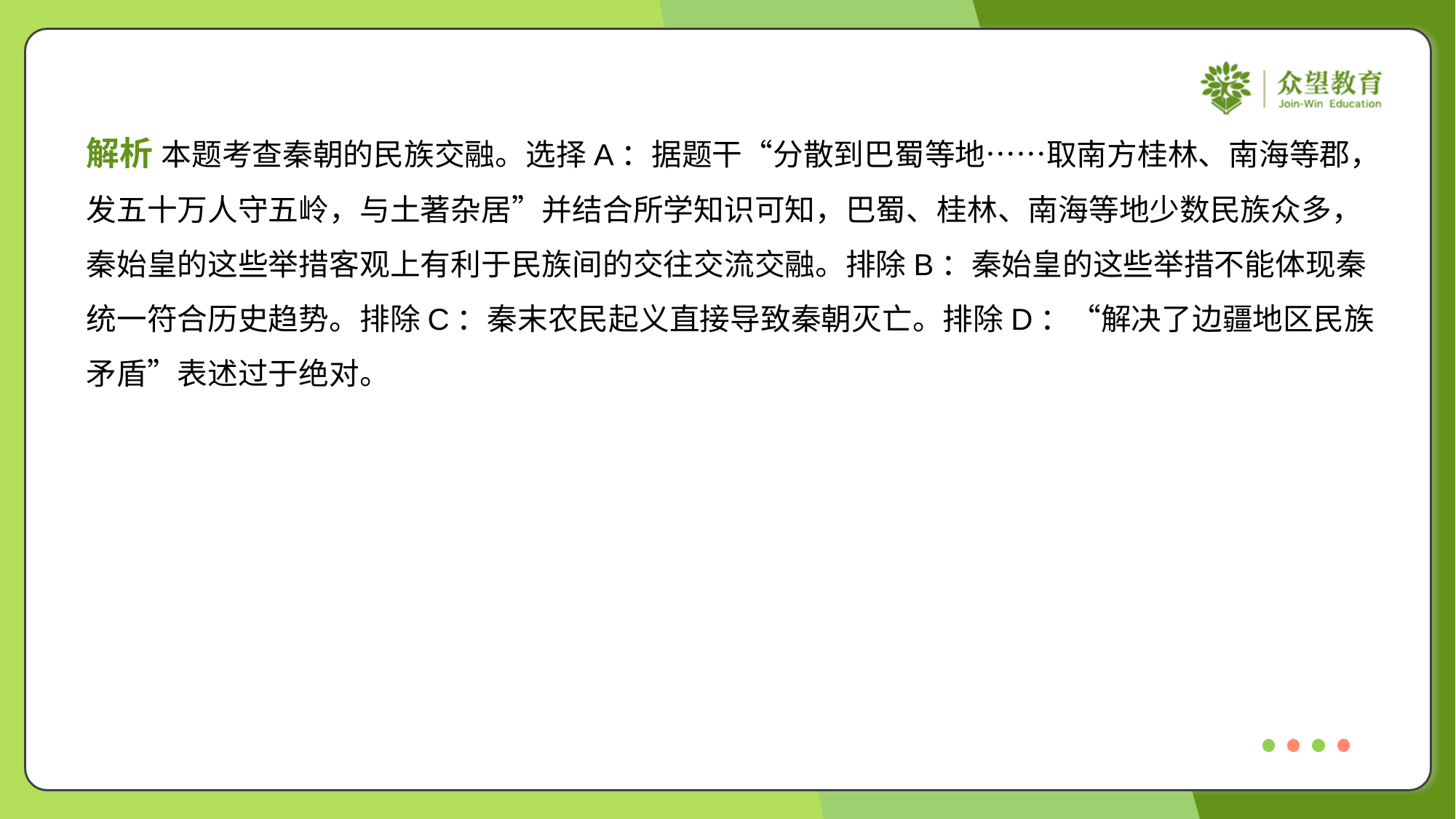

解析 本题考查秦朝的民族交融。选择A：据题干“分散到巴蜀等地……取南方桂林、南海等郡，
发五十万人守五岭，与土著杂居”并结合所学知识可知，巴蜀、桂林、南海等地少数民族众多，
秦始皇的这些举措客观上有利于民族间的交往交流交融。排除B：秦始皇的这些举措不能体现秦
统一符合历史趋势。排除C：秦末农民起义直接导致秦朝灭亡。排除D：“解决了边疆地区民族
矛盾”表述过于绝对。